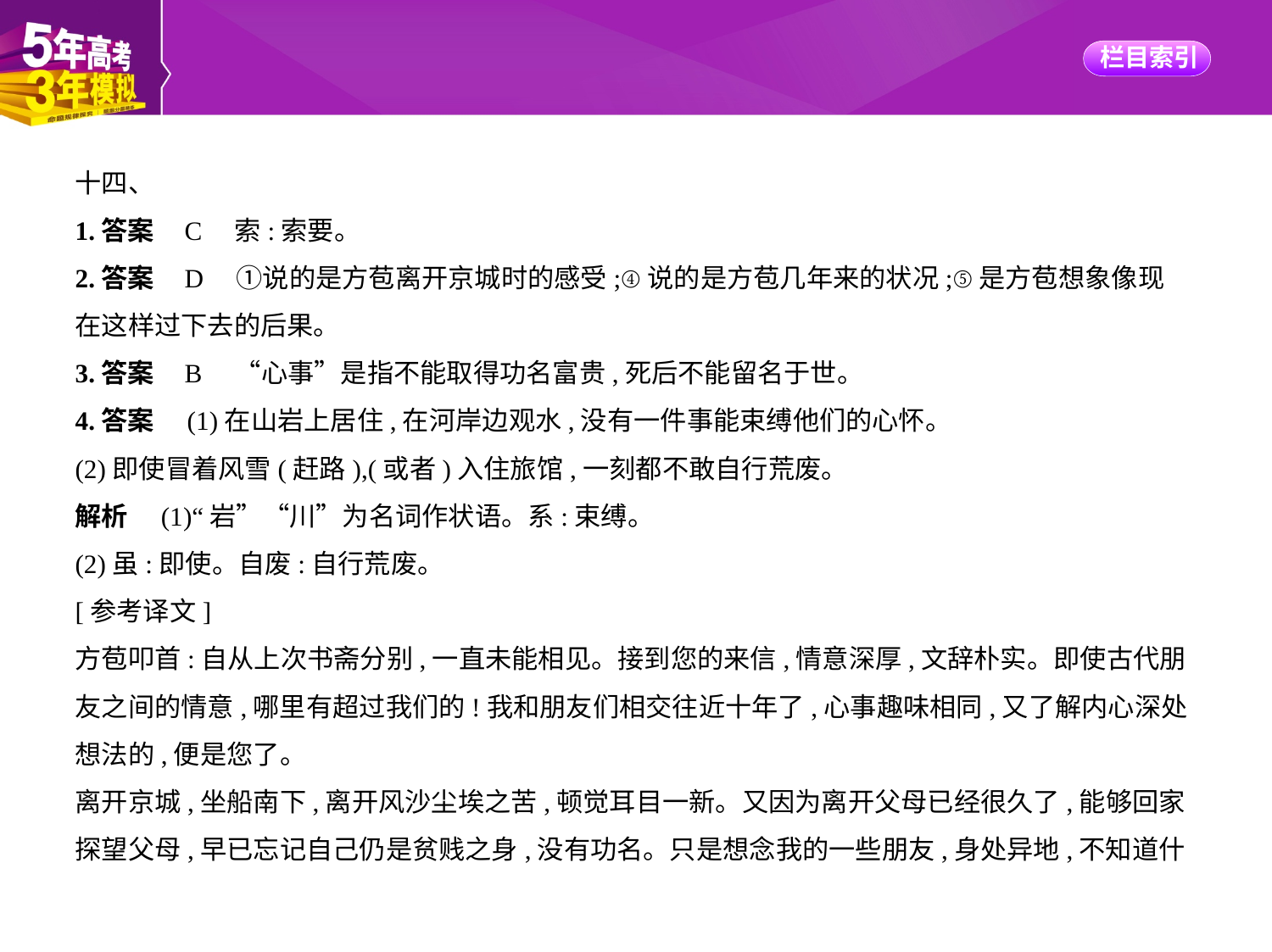

十四、
1.答案    C　索:索要。
2.答案    D　①说的是方苞离开京城时的感受;④说的是方苞几年来的状况;⑤是方苞想象像现
在这样过下去的后果。
3.答案    B　“心事”是指不能取得功名富贵,死后不能留名于世。
4.答案　(1)在山岩上居住,在河岸边观水,没有一件事能束缚他们的心怀。
(2)即使冒着风雪(赶路),(或者)入住旅馆,一刻都不敢自行荒废。
解析　(1)“岩”“川”为名词作状语。系:束缚。
(2)虽:即使。自废:自行荒废。
[参考译文]
方苞叩首:自从上次书斋分别,一直未能相见。接到您的来信,情意深厚,文辞朴实。即使古代朋
友之间的情意,哪里有超过我们的!我和朋友们相交往近十年了,心事趣味相同,又了解内心深处
想法的,便是您了。
离开京城,坐船南下,离开风沙尘埃之苦,顿觉耳目一新。又因为离开父母已经很久了,能够回家
探望父母,早已忘记自己仍是贫贱之身,没有功名。只是想念我的一些朋友,身处异地,不知道什